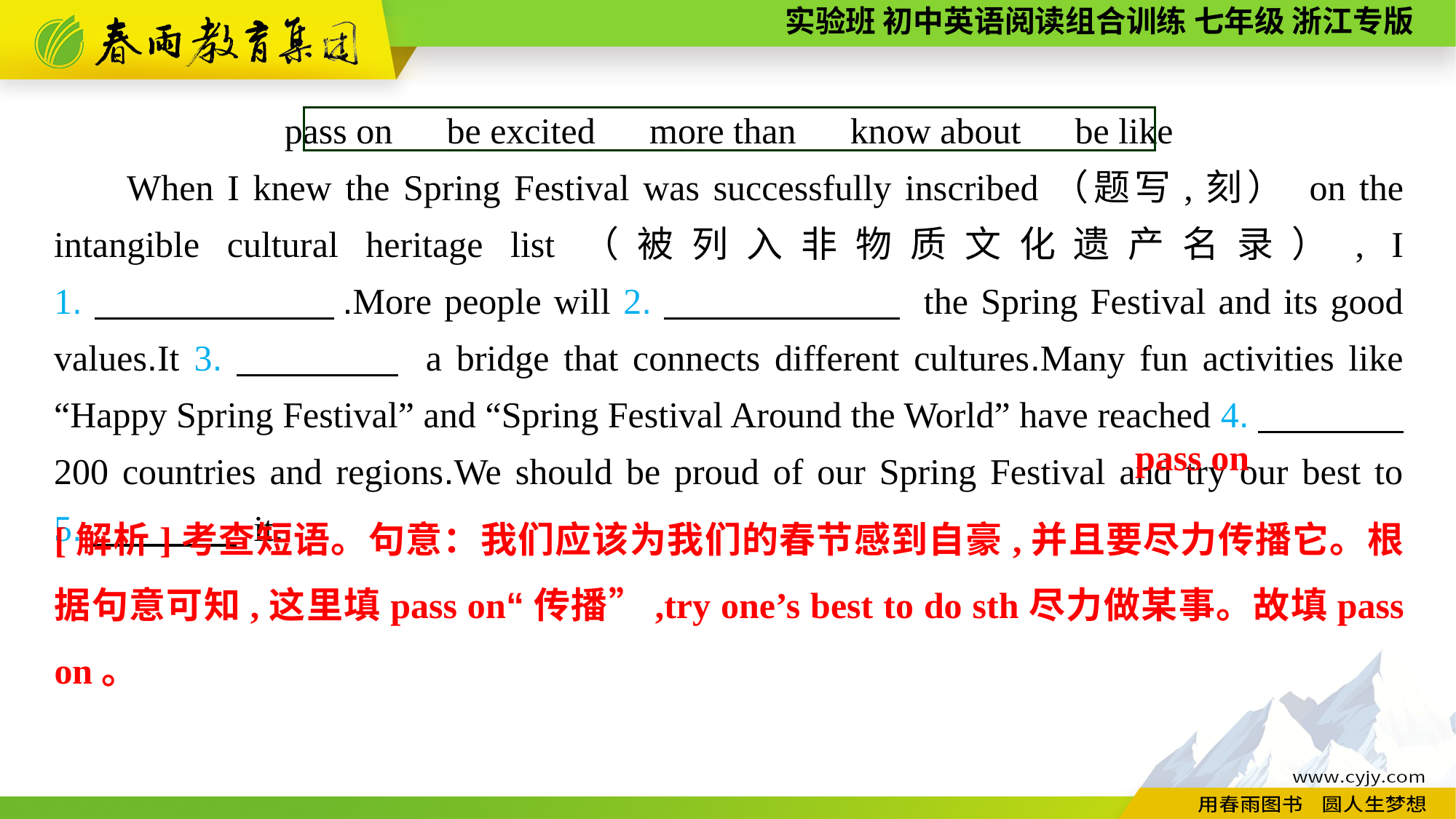

pass on　be excited　more than　know about　be like
When I knew the Spring Festival was successfully inscribed（题写,刻） on the intangible cultural heritage list（被列入非物质文化遗产名录）, I 1.　　　　　　.More people will 2.　　　　　　 the Spring Festival and its good values.It 3.　　　　 a bridge that connects different cultures.Many fun activities like “Happy Spring Festival” and “Spring Festival Around the World” have reached 4.　　　　 200 countries and regions.We should be proud of our Spring Festival and try our best to 5.　　　　 it.

pass on
[解析]考查短语。句意：我们应该为我们的春节感到自豪,并且要尽力传播它。根据句意可知,这里填pass on“传播”,try one’s best to do sth尽力做某事。故填pass on。